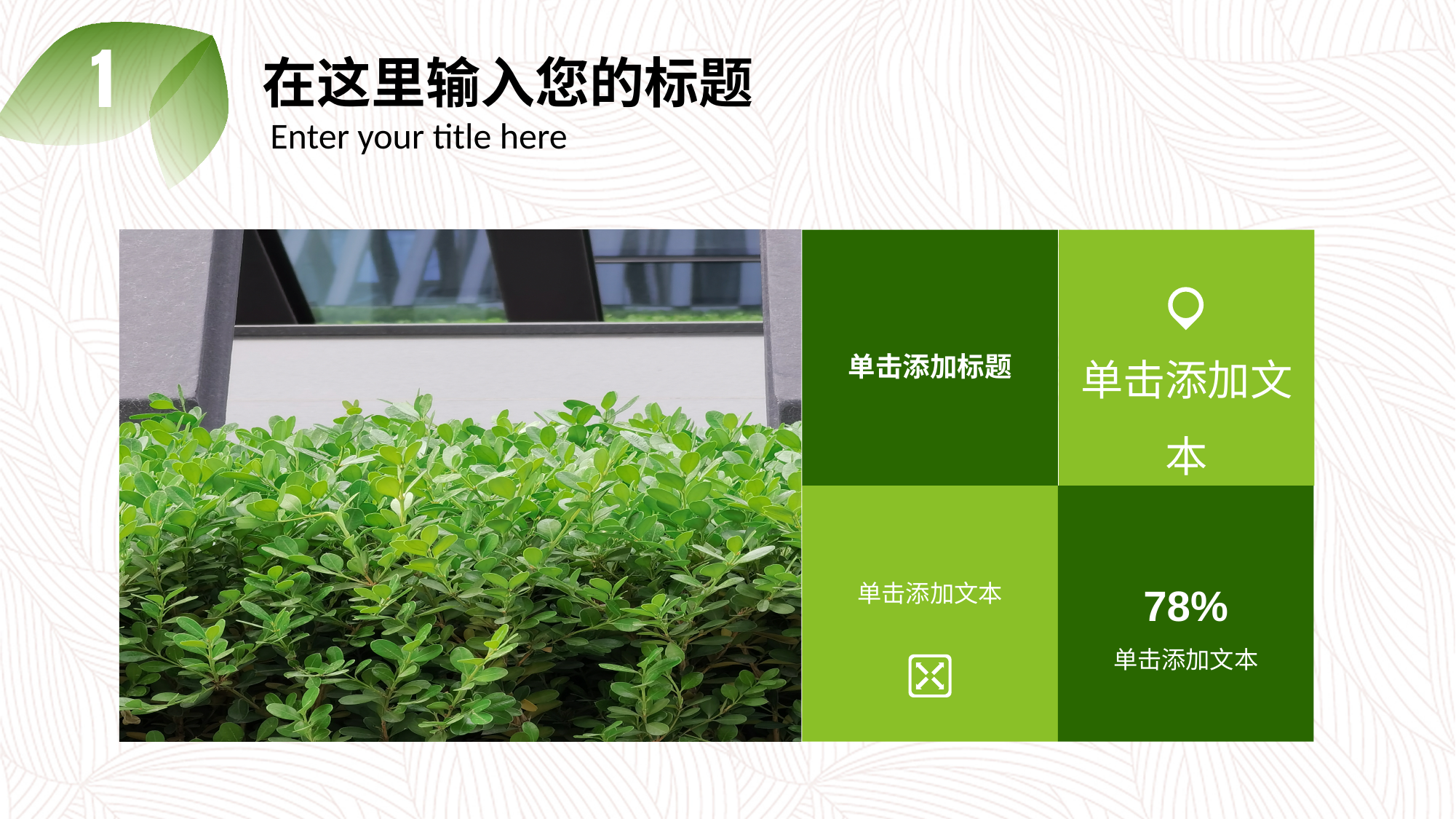

1
在这里输入您的标题
 Enter your title here

单击添加标题

单击添加文本

单击添加文本
78%
单击添加文本